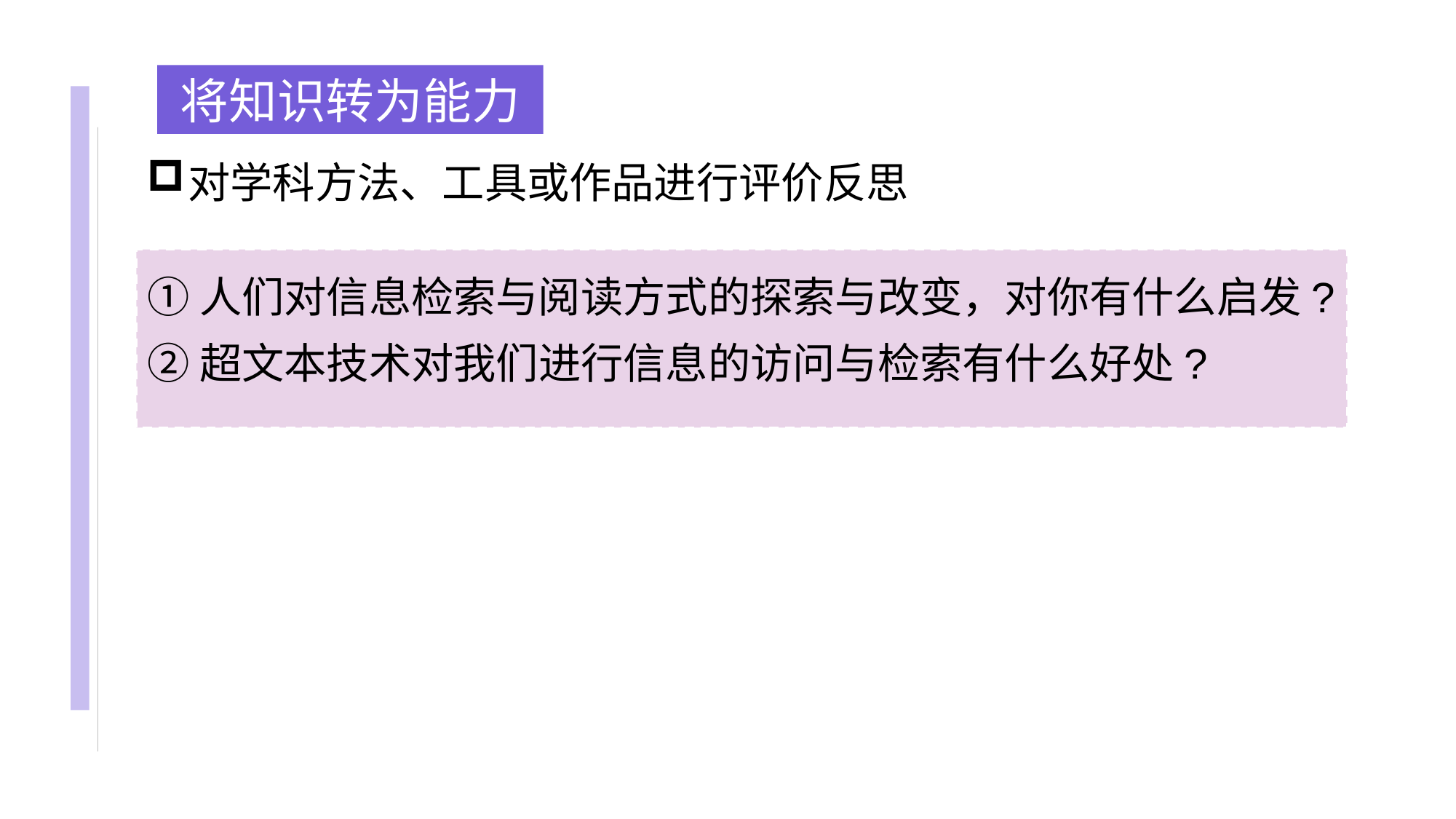

将知识转为能力

对学科方法、工具或作品进行评价反思

①人们对信息检索与阅读方式的探索与改变，对你有什么启发?
②超文本技术对我们进行信息的访问与检索有什么好处?